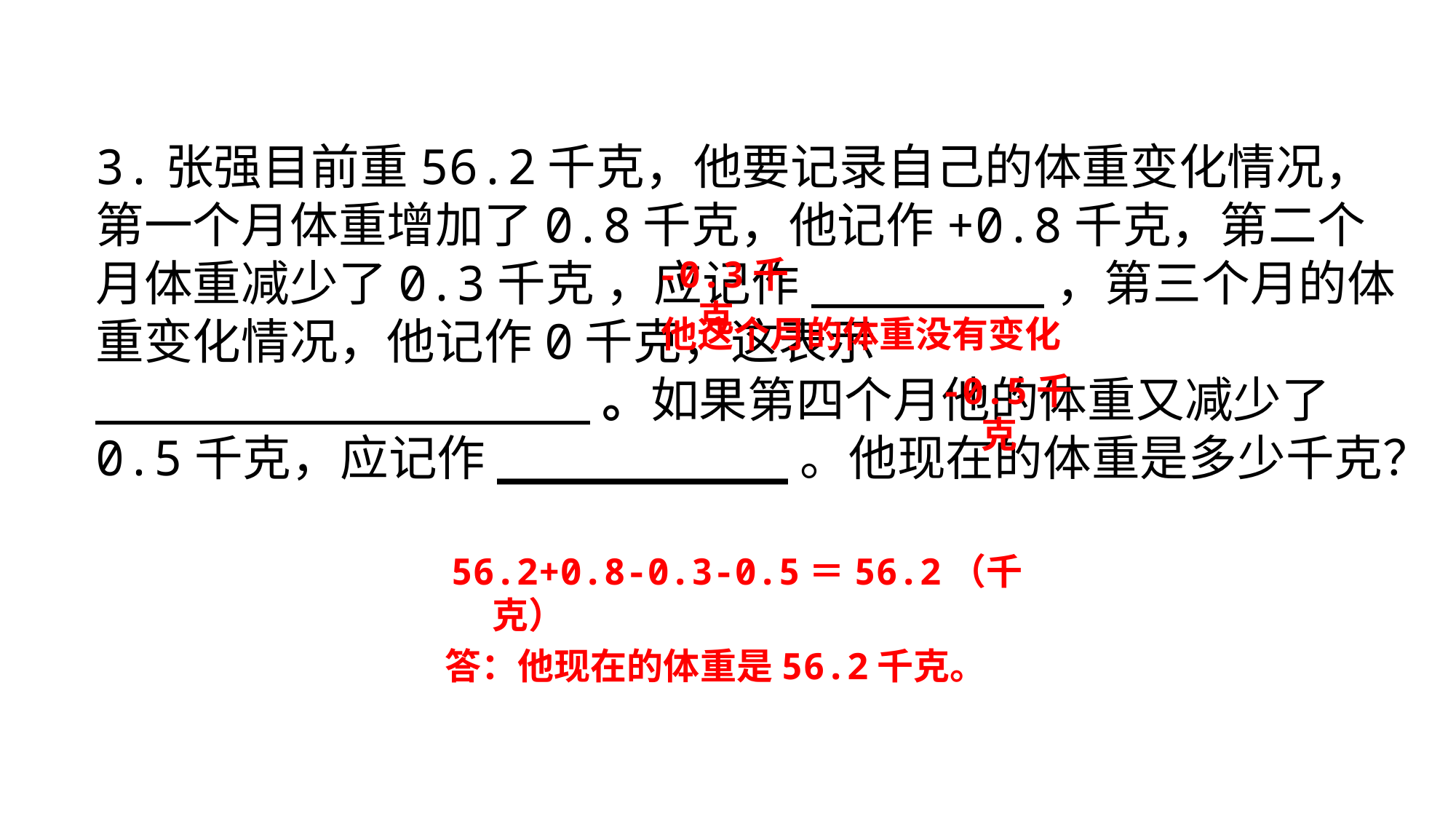

3.张强目前重56.2千克，他要记录自己的体重变化情况，第一个月体重增加了0.8千克，他记作+0.8千克，第二个月体重减少了0.3千克 ，应记作________，第三个月的体重变化情况，他记作0千克，这表示_________________。如果第四个月他的体重又减少了0.5千克，应记作__________。他现在的体重是多少千克？
-0.3千克
他这个月的体重没有变化
-0.5千克
56.2+0.8-0.3-0.5＝56.2（千克）
答：他现在的体重是56.2千克。